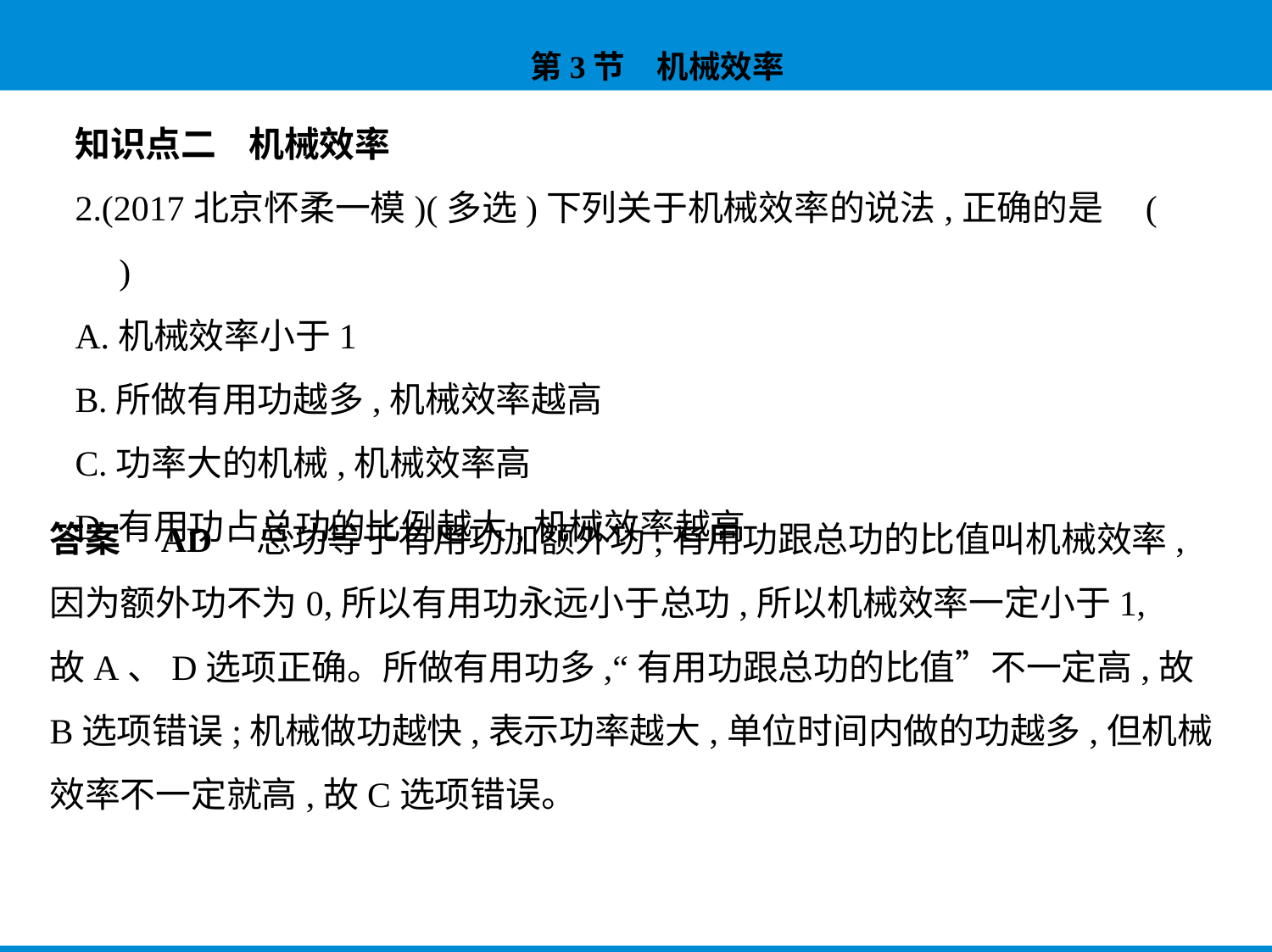

知识点二    机械效率
2.(2017北京怀柔一模)(多选)下列关于机械效率的说法,正确的是 (　　)
A.机械效率小于1
B.所做有用功越多,机械效率越高
C.功率大的机械,机械效率高
D.有用功占总功的比例越大,机械效率越高
答案    AD　总功等于有用功加额外功,有用功跟总功的比值叫机械效率,
因为额外功不为0,所以有用功永远小于总功,所以机械效率一定小于1,
故A、D选项正确。所做有用功多,“有用功跟总功的比值”不一定高,故
B选项错误;机械做功越快,表示功率越大,单位时间内做的功越多,但机械
效率不一定就高,故C选项错误。